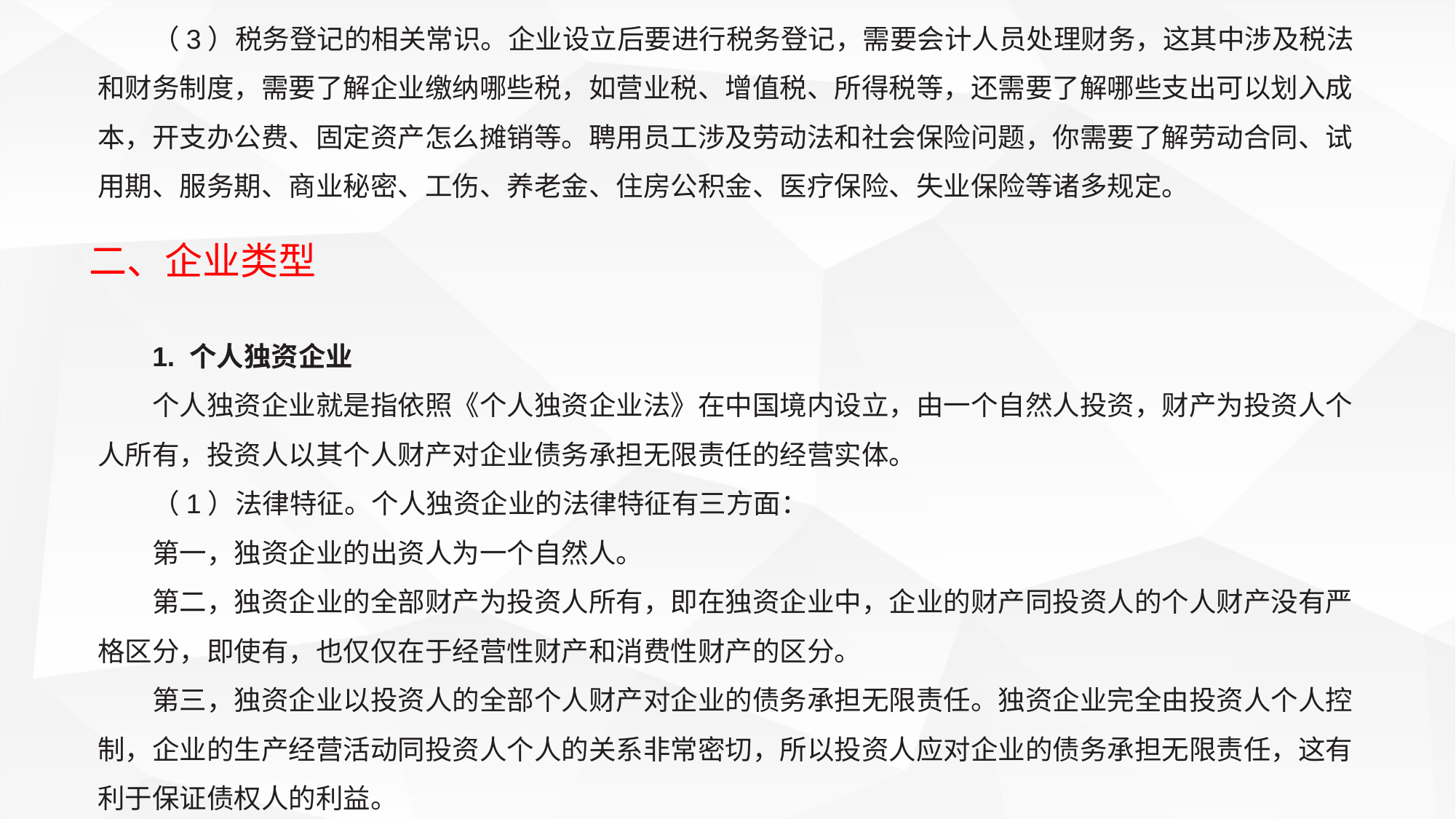

（3）税务登记的相关常识。企业设立后要进行税务登记，需要会计人员处理财务，这其中涉及税法和财务制度，需要了解企业缴纳哪些税，如营业税、增值税、所得税等，还需要了解哪些支出可以划入成本，开支办公费、固定资产怎么摊销等。聘用员工涉及劳动法和社会保险问题，你需要了解劳动合同、试用期、服务期、商业秘密、工伤、养老金、住房公积金、医疗保险、失业保险等诸多规定。
二、企业类型
1. 个人独资企业
个人独资企业就是指依照《个人独资企业法》在中国境内设立，由一个自然人投资，财产为投资人个人所有，投资人以其个人财产对企业债务承担无限责任的经营实体。
（1）法律特征。个人独资企业的法律特征有三方面：
第一，独资企业的出资人为一个自然人。
第二，独资企业的全部财产为投资人所有，即在独资企业中，企业的财产同投资人的个人财产没有严格区分，即使有，也仅仅在于经营性财产和消费性财产的区分。
第三，独资企业以投资人的全部个人财产对企业的债务承担无限责任。独资企业完全由投资人个人控制，企业的生产经营活动同投资人个人的关系非常密切，所以投资人应对企业的债务承担无限责任，这有利于保证债权人的利益。